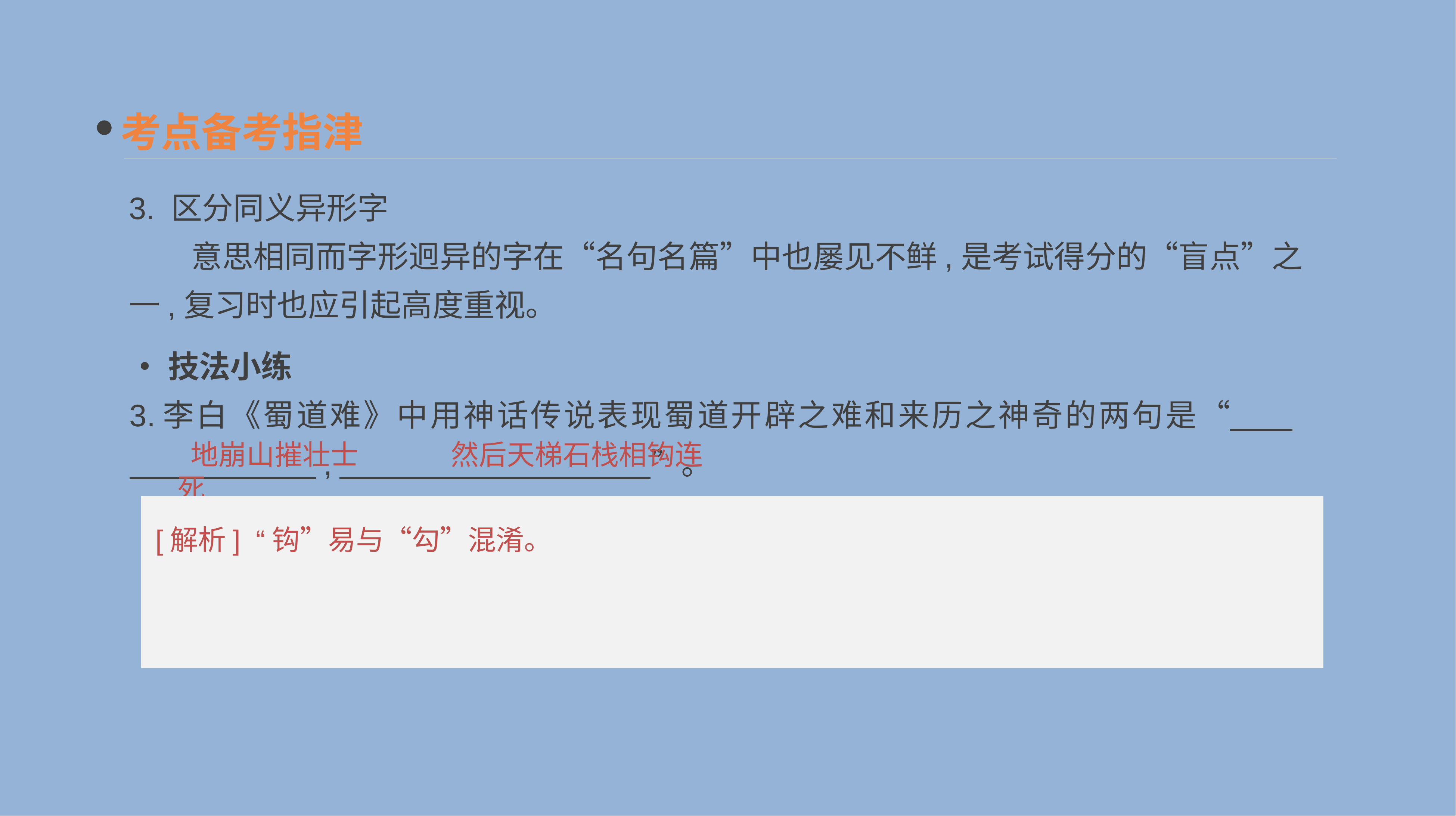

考点备考指津

3. 区分同义异形字
　　意思相同而字形迥异的字在“名句名篇”中也屡见不鲜,是考试得分的“盲点”之一,复习时也应引起高度重视。
•技法小练
3.李白《蜀道难》中用神话传说表现蜀道开辟之难和来历之神奇的两句是“　　　　　　　　,　　　　　　　　　　”。
 地崩山摧壮士死
然后天梯石栈相钩连

[解析]  “钩”易与“勾”混淆。